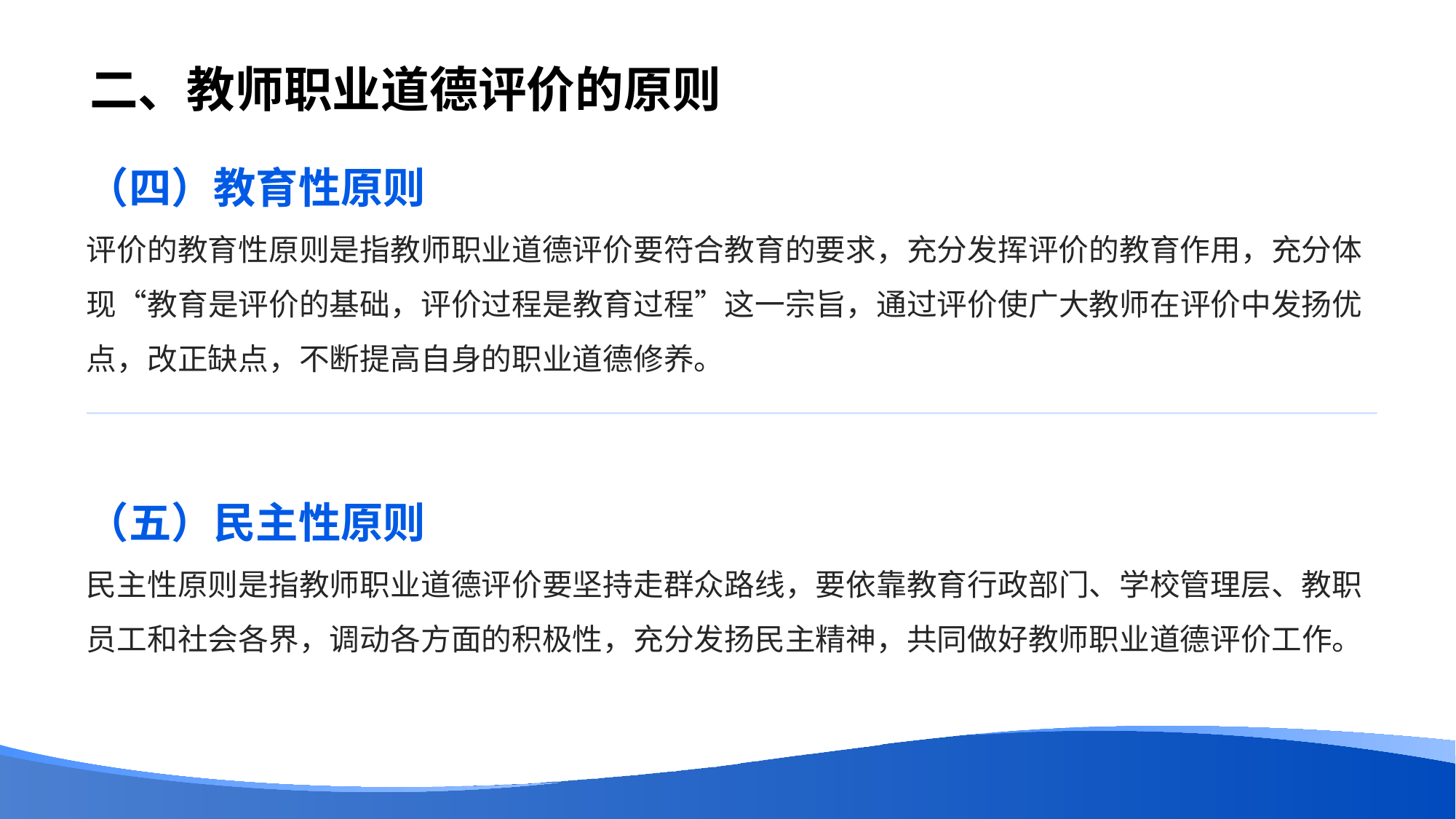

# 二、教师职业道德评价的原则
（四）教育性原则
评价的教育性原则是指教师职业道德评价要符合教育的要求，充分发挥评价的教育作用，充分体现“教育是评价的基础，评价过程是教育过程”这一宗旨，通过评价使广大教师在评价中发扬优点，改正缺点，不断提高自身的职业道德修养。
（五）民主性原则
民主性原则是指教师职业道德评价要坚持走群众路线，要依靠教育行政部门、学校管理层、教职员工和社会各界，调动各方面的积极性，充分发扬民主精神，共同做好教师职业道德评价工作。